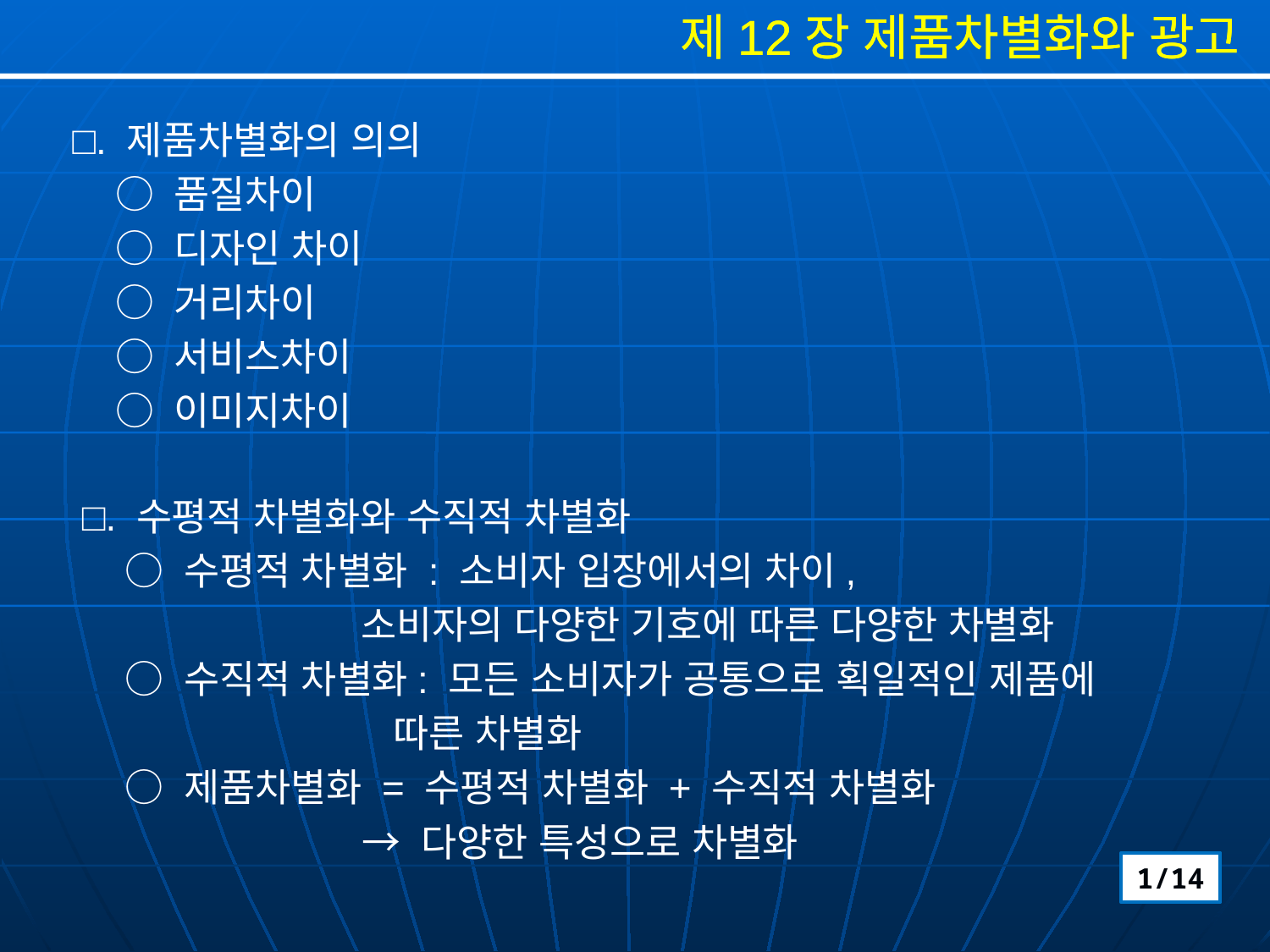

□. 제품차별화의 의의
    ○ 품질차이
    ○ 디자인 차이
    ○ 거리차이
    ○ 서비스차이
    ○ 이미지차이

□. 수평적 차별화와 수직적 차별화
    ○ 수평적 차별화 : 소비자 입장에서의 차이,
                         소비자의 다양한 기호에 따른 다양한 차별화
    ○ 수직적 차별화: 모든 소비자가 공통으로 획일적인 제품에
                            따른 차별화
    ○ 제품차별화 = 수평적 차별화 + 수직적 차별화
                          → 다양한 특성으로 차별화

1/14